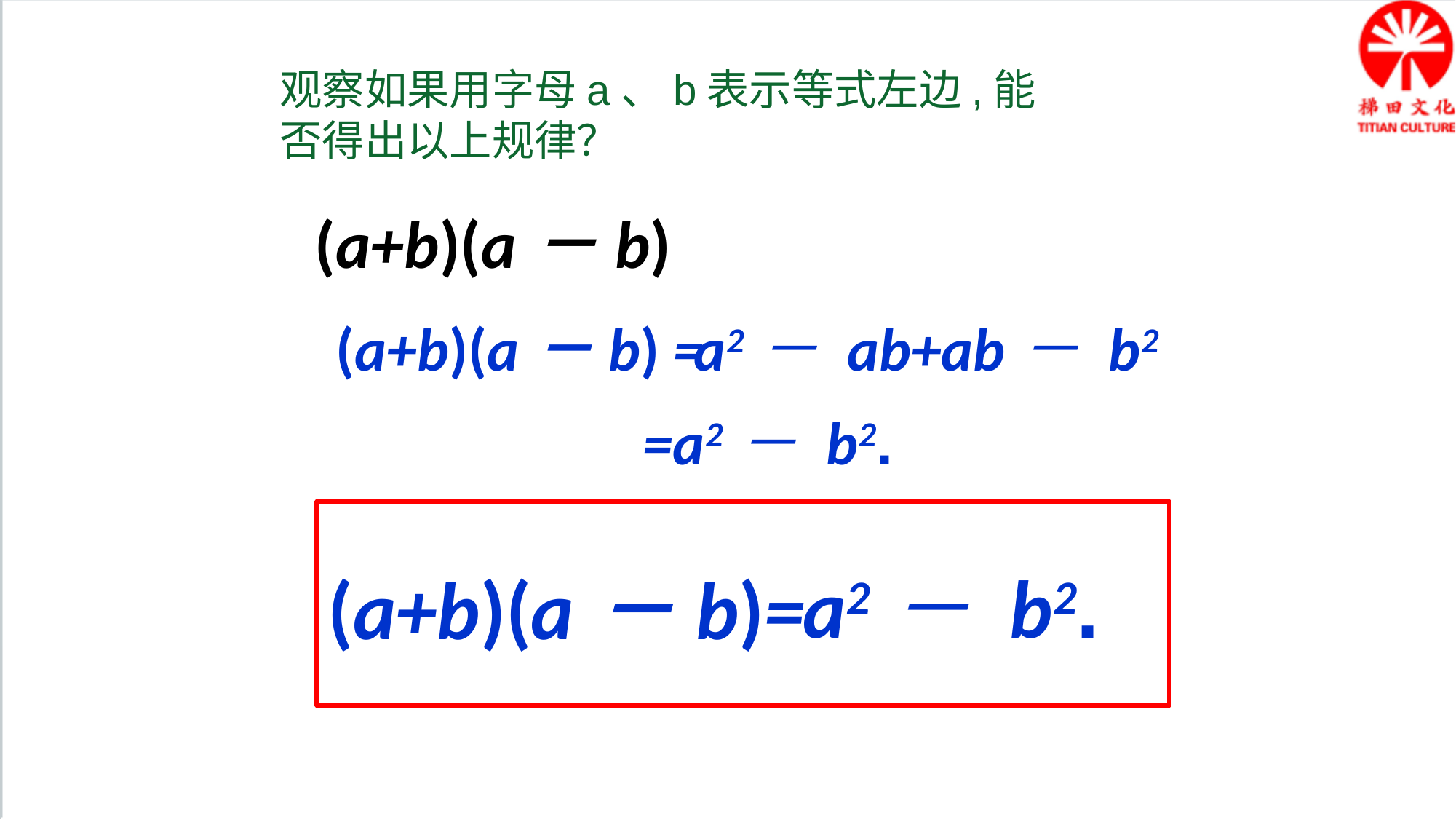

观察如果用字母a、b表示等式左边,能否得出以上规律？
(a+b)(a－b)
(a+b)(a－b) =
a2－ ab+ab－ b2
=a2－ b2.

a2－ b2.
(a+b)(a－b)=